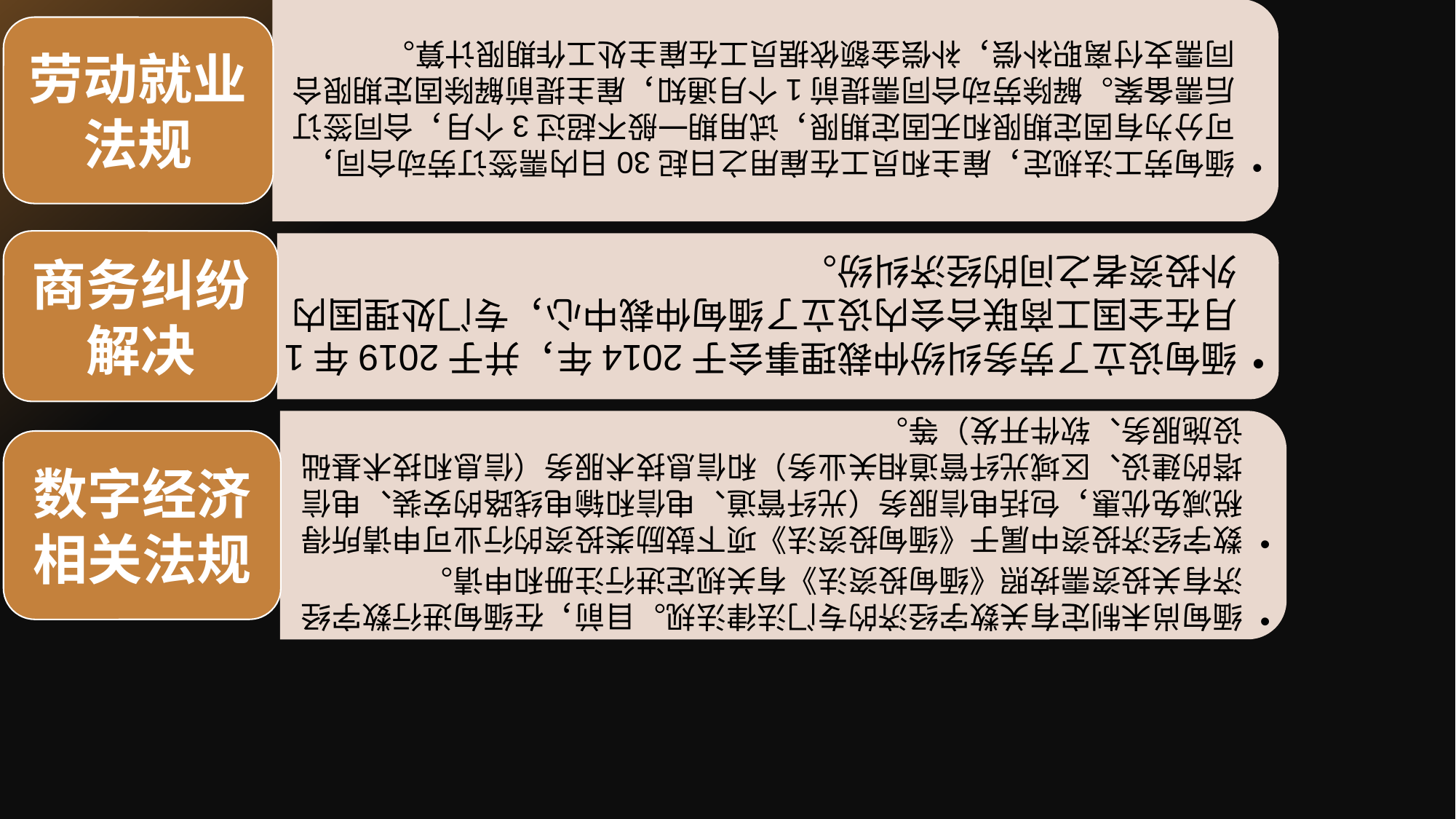

# 三、法律环境
缅甸劳工法规定，雇主和员工在雇用之日起30日内需签订劳动合同，可分为有固定期限和无固定期限，试用期一般不超过3个月，合同签订后需备案。解除劳动合同需提前1个月通知，雇主提前解除固定期限合同需支付离职补偿，补偿金额依据员工在雇主处工作期限计算。
劳动就业法规
缅甸设立了劳务纠纷仲裁理事会于2014年，并于2019年1月在全国工商联合会内设立了缅甸仲裁中心，专门处理国内外投资者之间的经济纠纷。
商务纠纷解决
缅甸尚未制定有关数字经济的专门法律法规。目前，在缅甸进行数字经济有关投资需按照《缅甸投资法》有关规定进行注册和申请。
数字经济投资中属于《缅甸投资法》项下鼓励类投资的行业可申请所得税减免优惠，包括电信服务（光纤管道、电信和输电线路的安装、电信塔的建设、区域光纤管道相关业务）和信息技术服务（信息和技术基础设施服务、软件开发）等。
数字经济相关法规